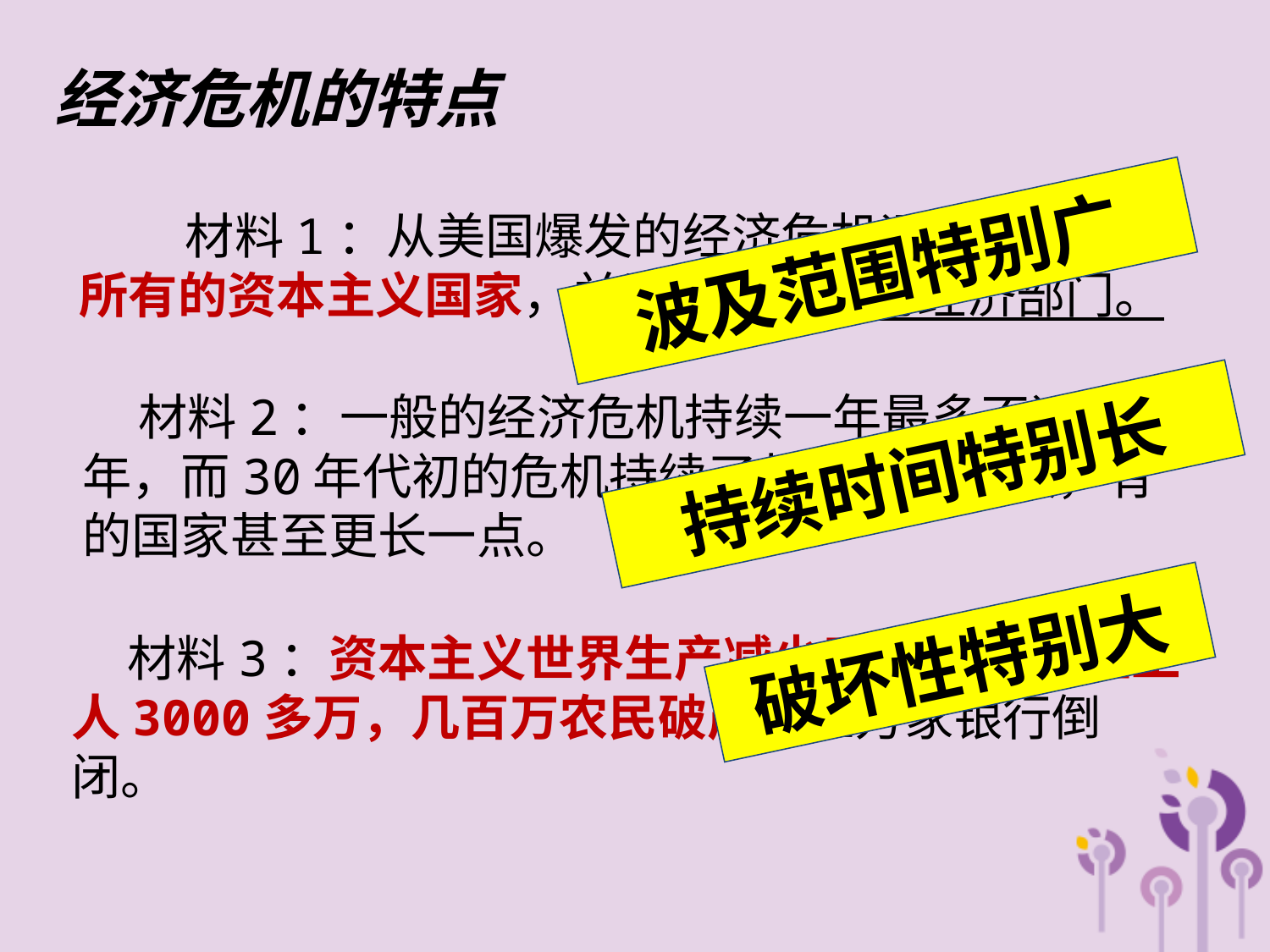

经济危机的特点
         材料1：从美国爆发的经济危机迅速波及到了所有的资本主义国家，并影响到所有的经济部门。
波及范围特别广
    材料2：一般的经济危机持续一年最多不过两年，而30年代初的危机持续了长达4年之久，有的国家甚至更长一点。
持续时间特别长
破坏性特别大
    材料3：资本主义世界生产减少了36%，失业工人3000多万，几百万农民破产，上万家银行倒闭。